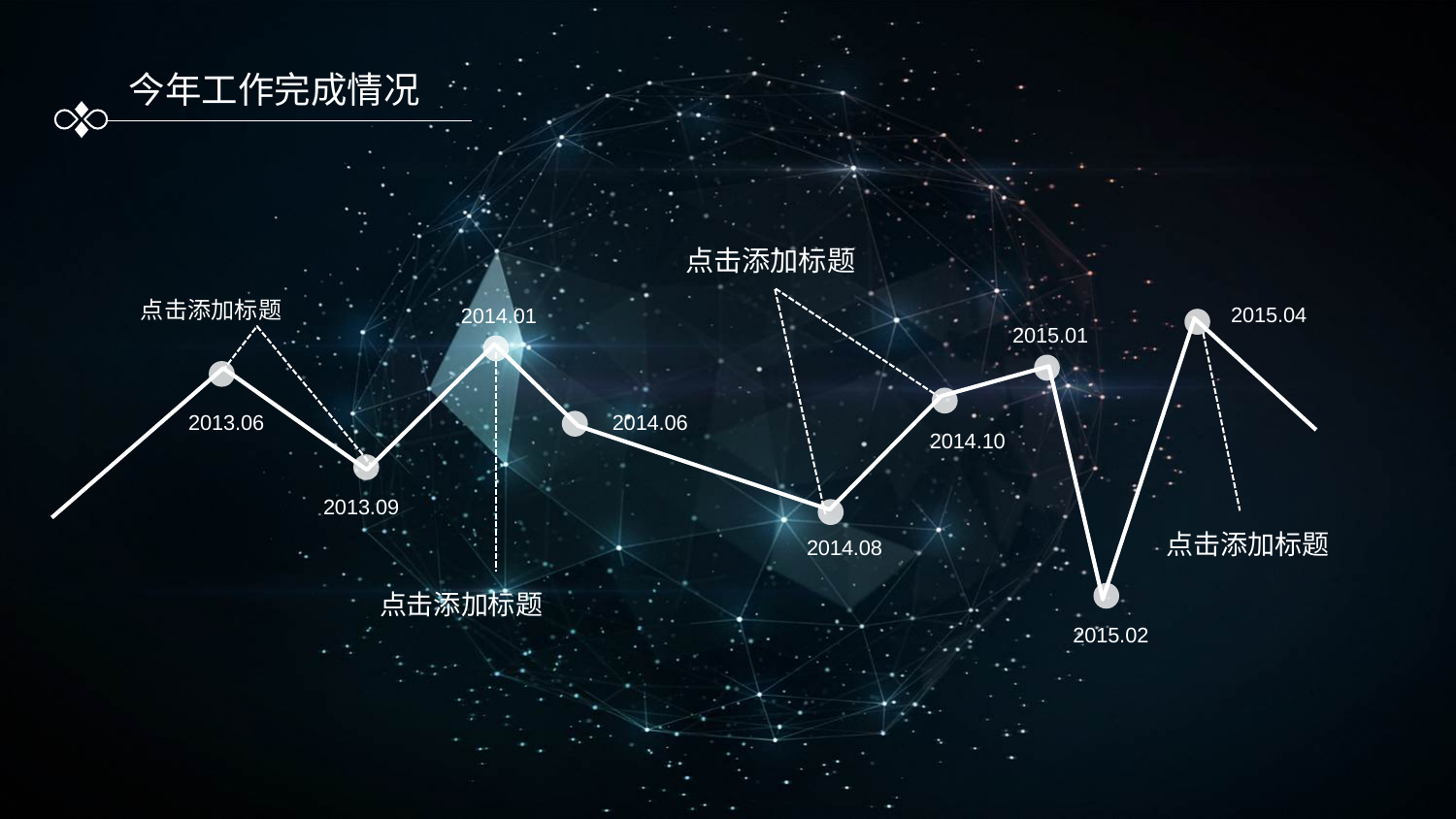

今年工作完成情况

点击添加标题

点击添加标题

2015.04

2014.01

2015.01

点击添加标题

点击添加标题

2013.06

2014.10
2014.06

2013.09

2014.08

2015.02